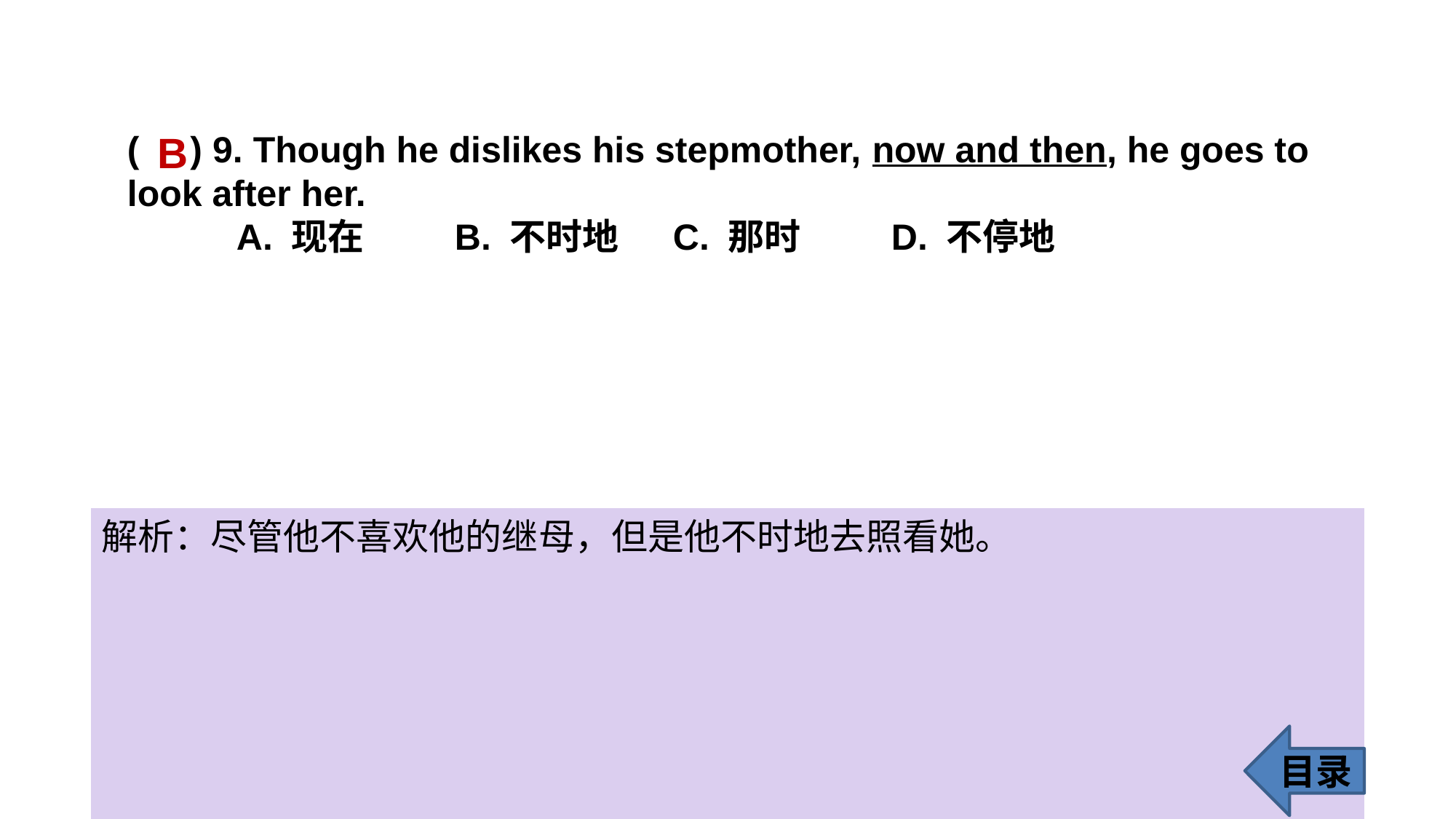

B
(     ) 9. Though he dislikes his stepmother, now and then, he goes to 	   look after her.
	A. 现在 	B. 不时地 	C. 那时 	D. 不停地
解析：尽管他不喜欢他的继母，但是他不时地去照看她。

目录
15